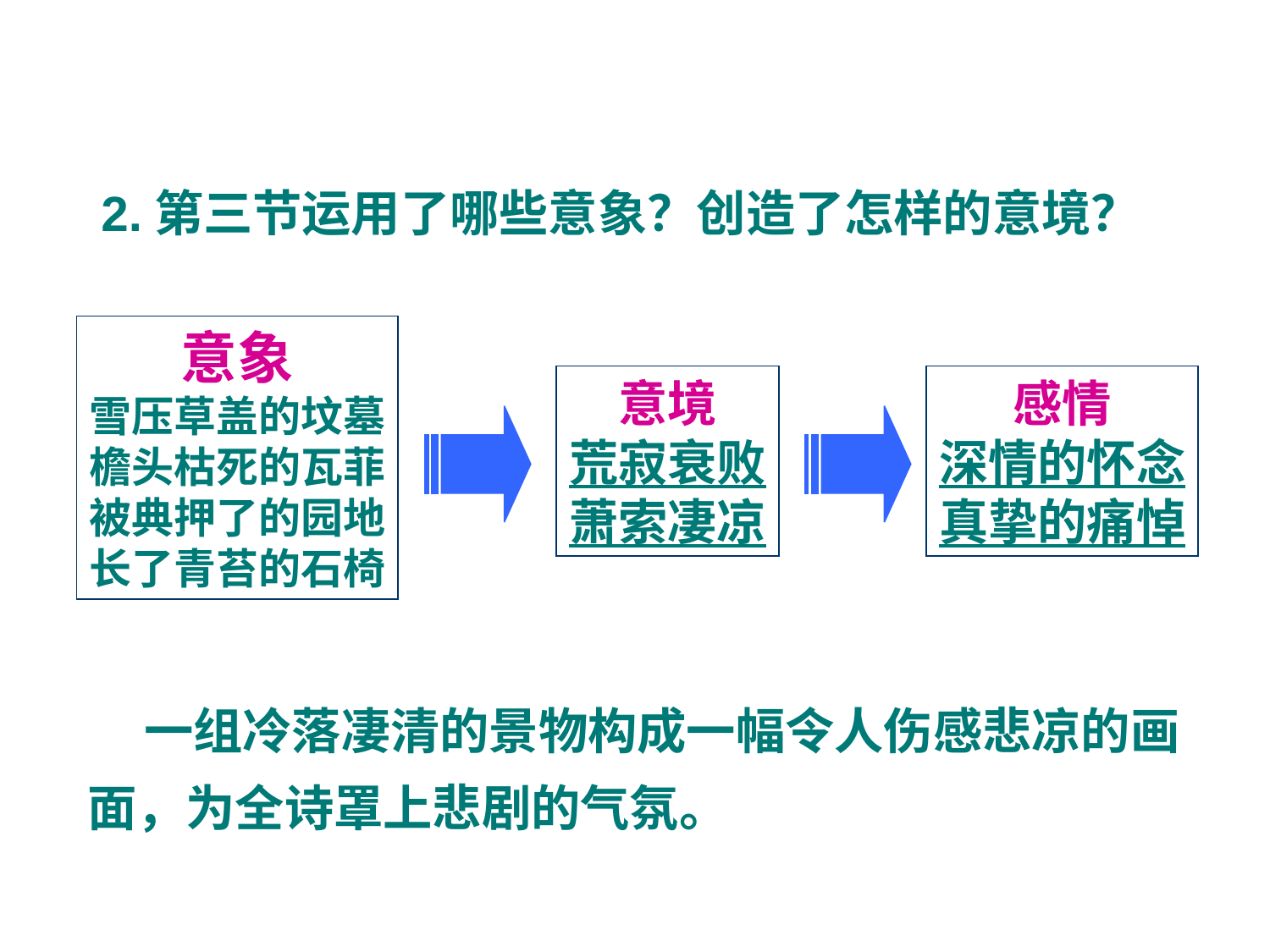

2.第三节运用了哪些意象？创造了怎样的意境？
意象
雪压草盖的坟墓
檐头枯死的瓦菲
被典押了的园地
长了青苔的石椅
意境
荒寂衰败
萧索凄凉
感情
深情的怀念
真挚的痛悼

    一组冷落凄清的景物构成一幅令人伤感悲凉的画面，为全诗罩上悲剧的气氛。